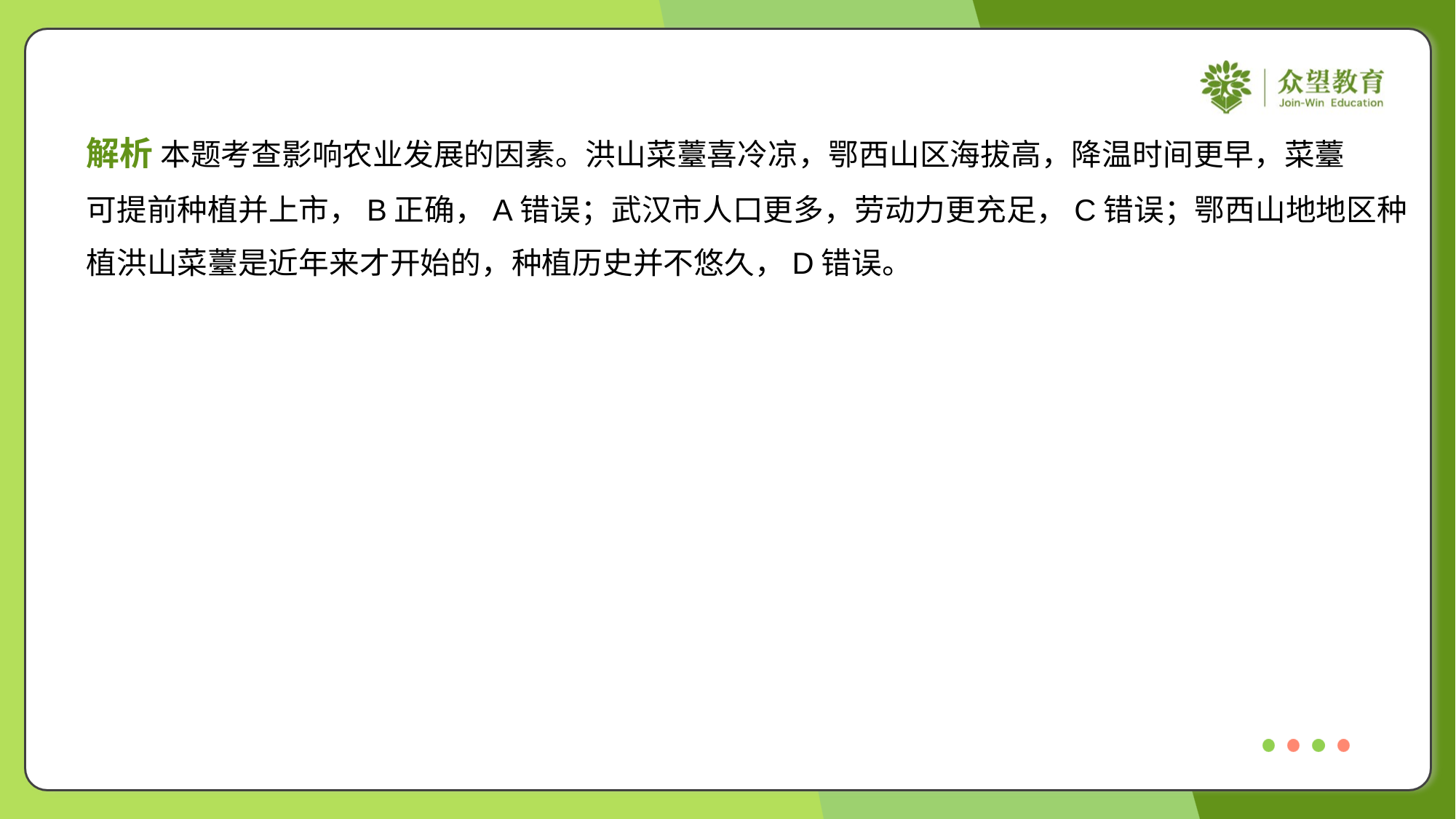

解析 本题考查影响农业发展的因素。洪山菜薹喜冷凉，鄂西山区海拔高，降温时间更早，菜薹
可提前种植并上市，B正确，A错误；武汉市人口更多，劳动力更充足，C错误；鄂西山地地区种
植洪山菜薹是近年来才开始的，种植历史并不悠久，D错误。